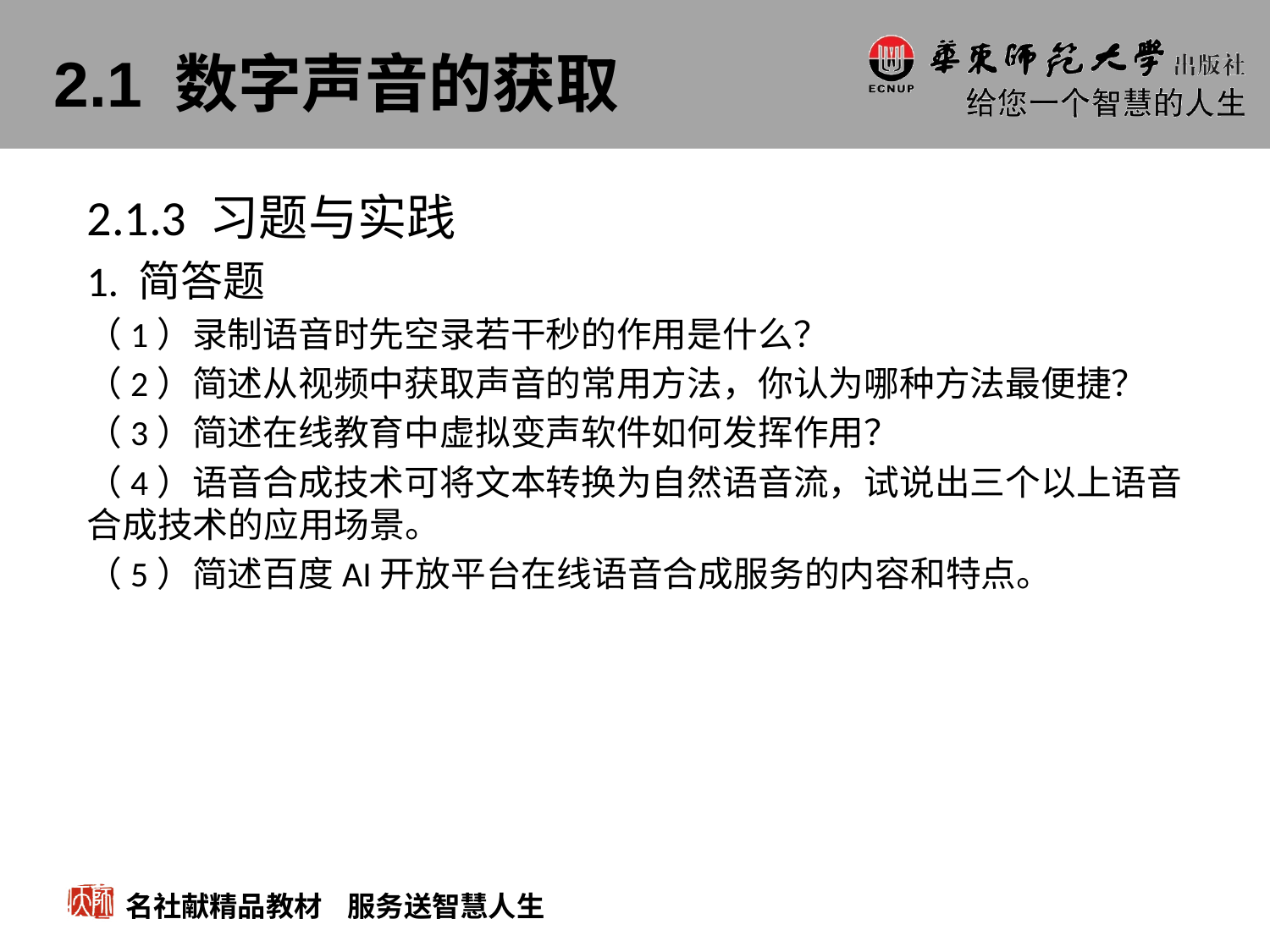

2.1 数字声音的获取
2.1.3 习题与实践
1. 简答题
（1）录制语音时先空录若干秒的作用是什么？
（2）简述从视频中获取声音的常用方法，你认为哪种方法最便捷？
（3）简述在线教育中虚拟变声软件如何发挥作用？
（4）语音合成技术可将文本转换为自然语音流，试说出三个以上语音合成技术的应用场景。
（5）简述百度AI开放平台在线语音合成服务的内容和特点。